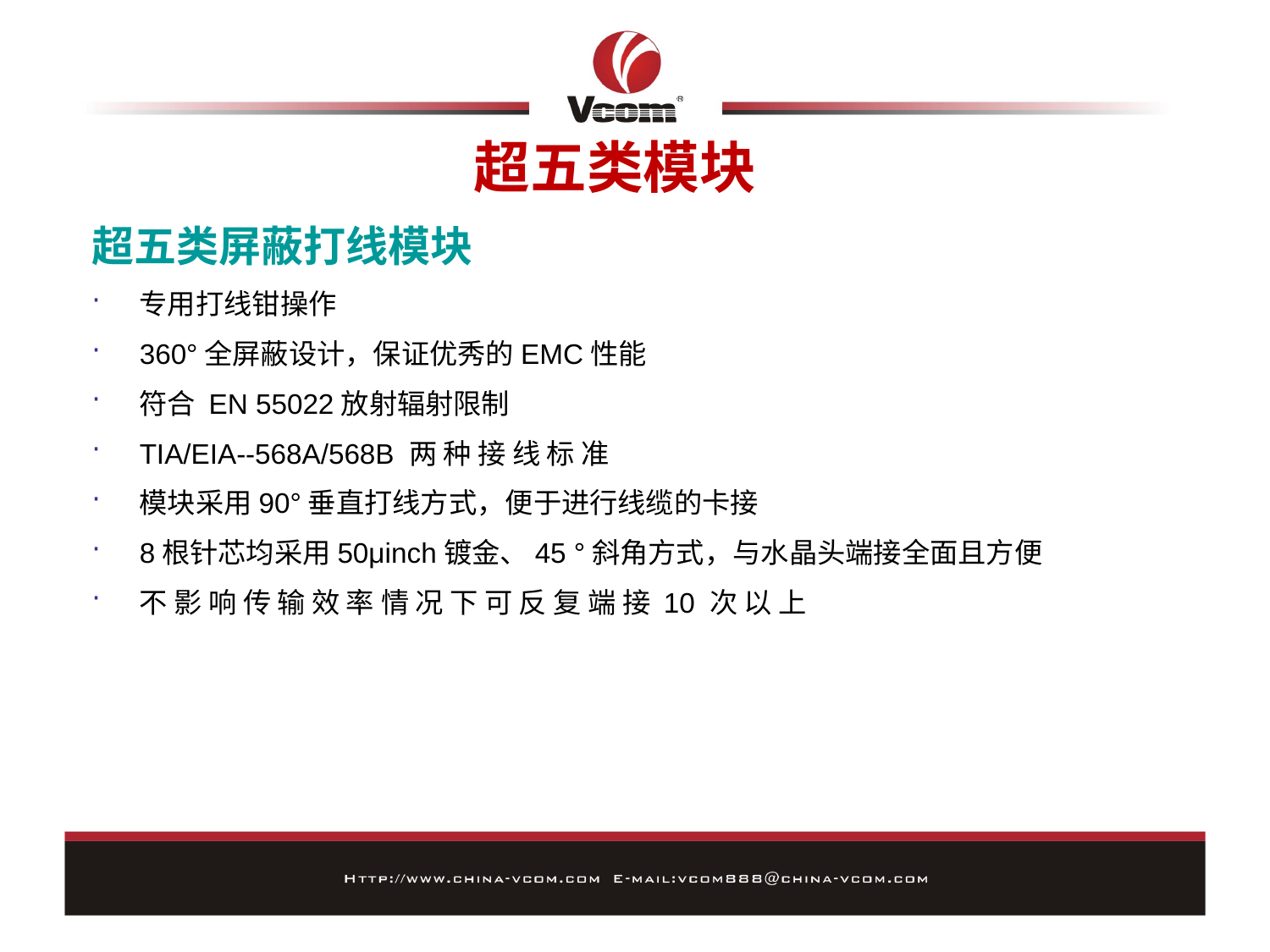

# 超五类模块
超五类屏蔽打线模块
专用打线钳操作
360°全屏蔽设计，保证优秀的EMC性能
符合 EN 55022放射辐射限制
TIA/EIA--568A/568B 两 种 接 线 标 准
模块采用90°垂直打线方式，便于进行线缆的卡接
8根针芯均采用50μinch镀金、45 °斜角方式，与水晶头端接全面且方便
不 影 响 传 输 效 率 情 况 下 可 反 复 端 接 10 次 以 上